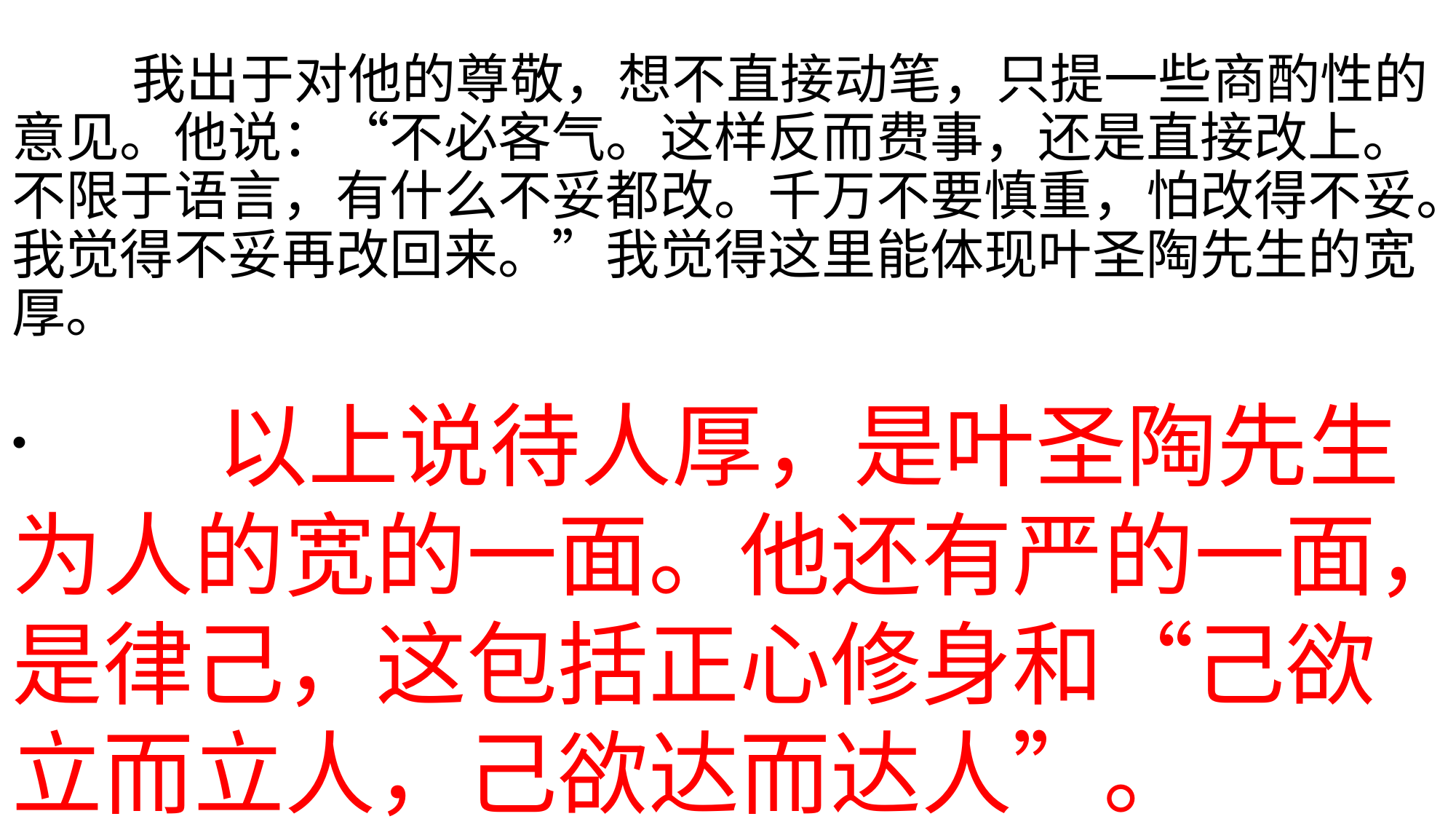

# 我出于对他的尊敬，想不直接动笔，只提一些商酌性的意见。他说：“不必客气。这样反而费事，还是直接改上。不限于语言，有什么不妥都改。千万不要慎重，怕改得不妥。我觉得不妥再改回来。”我觉得这里能体现叶圣陶先生的宽厚。
         以上说待人厚，是叶圣陶先生为人的宽的一面。他还有严的一面，是律己，这包括正心修身和“己欲立而立人，己欲达而达人”。